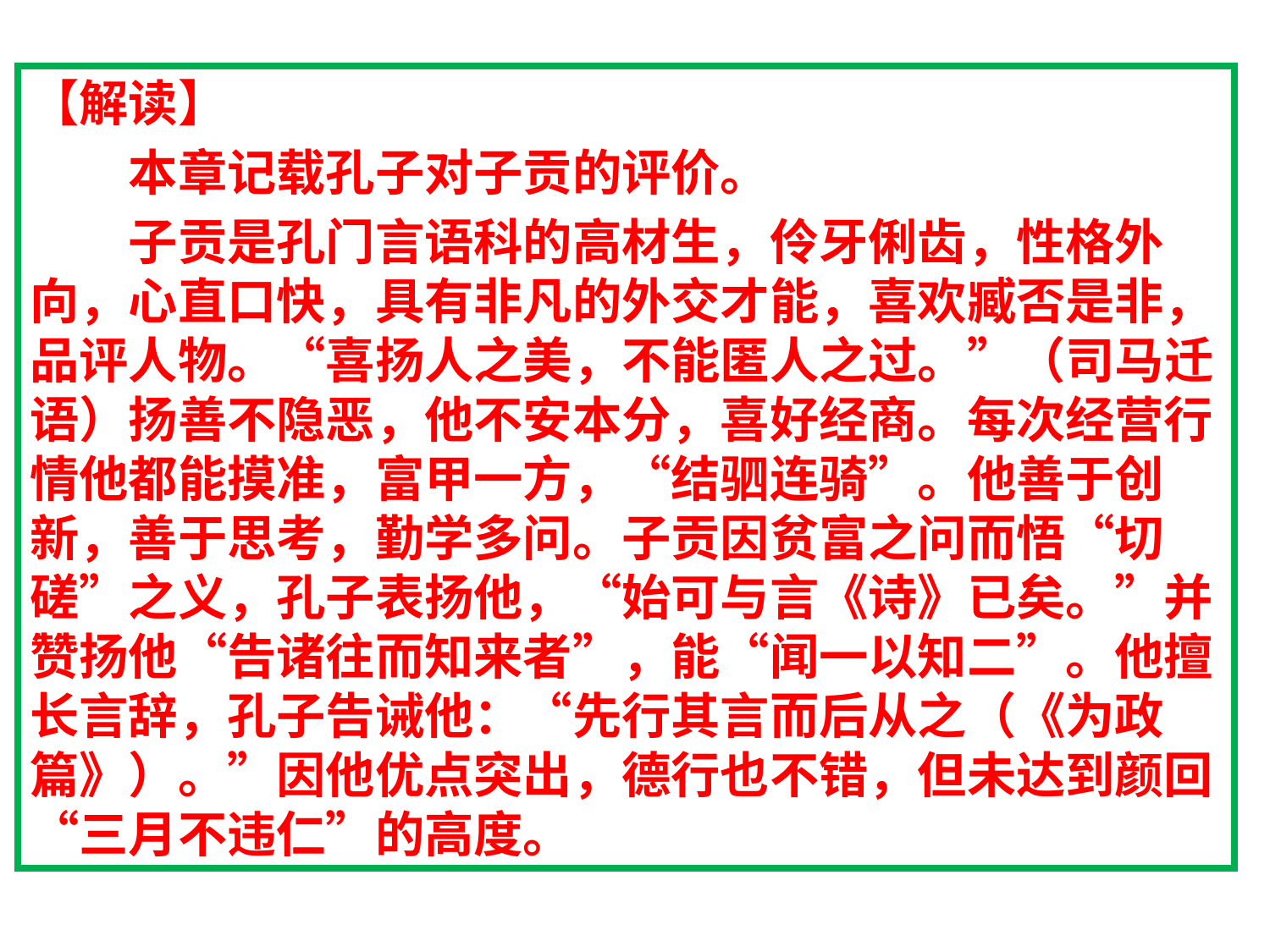

【解读】
　　本章记载孔子对子贡的评价。
　　子贡是孔门言语科的高材生，伶牙俐齿，性格外向，心直口快，具有非凡的外交才能，喜欢臧否是非，品评人物。“喜扬人之美，不能匿人之过。”（司马迁语）扬善不隐恶，他不安本分，喜好经商。每次经营行情他都能摸准，富甲一方，“结驷连骑”。他善于创新，善于思考，勤学多问。子贡因贫富之问而悟“切磋”之义，孔子表扬他，“始可与言《诗》已矣。”并赞扬他“告诸往而知来者”，能“闻一以知二”。他擅长言辞，孔子告诫他：“先行其言而后从之（《为政篇》）。”因他优点突出，德行也不错，但未达到颜回“三月不违仁”的高度。